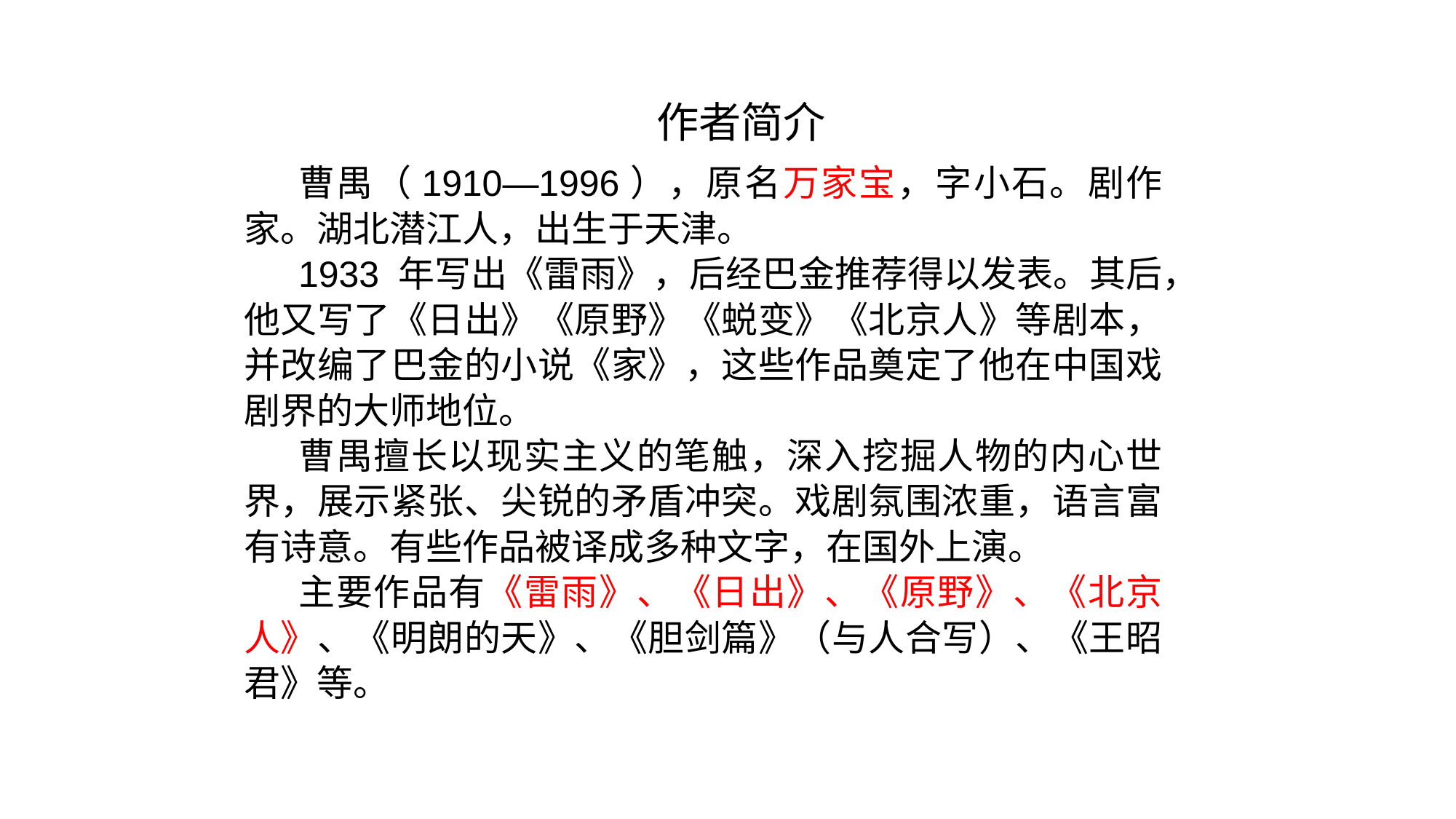

作者简介
曹禺（1910—1996），原名万家宝，字小石。剧作家。湖北潜江人，出生于天津。
1933 年写出《雷雨》，后经巴金推荐得以发表。其后，他又写了《日出》《原野》《蜕变》《北京人》等剧本，并改编了巴金的小说《家》，这些作品奠定了他在中国戏剧界的大师地位。
曹禺擅长以现实主义的笔触，深入挖掘人物的内心世界，展示紧张、尖锐的矛盾冲突。戏剧氛围浓重，语言富有诗意。有些作品被译成多种文字，在国外上演。
主要作品有《雷雨》、《日出》、《原野》、《北京人》、《明朗的天》、《胆剑篇》（与人合写）、《王昭君》等。